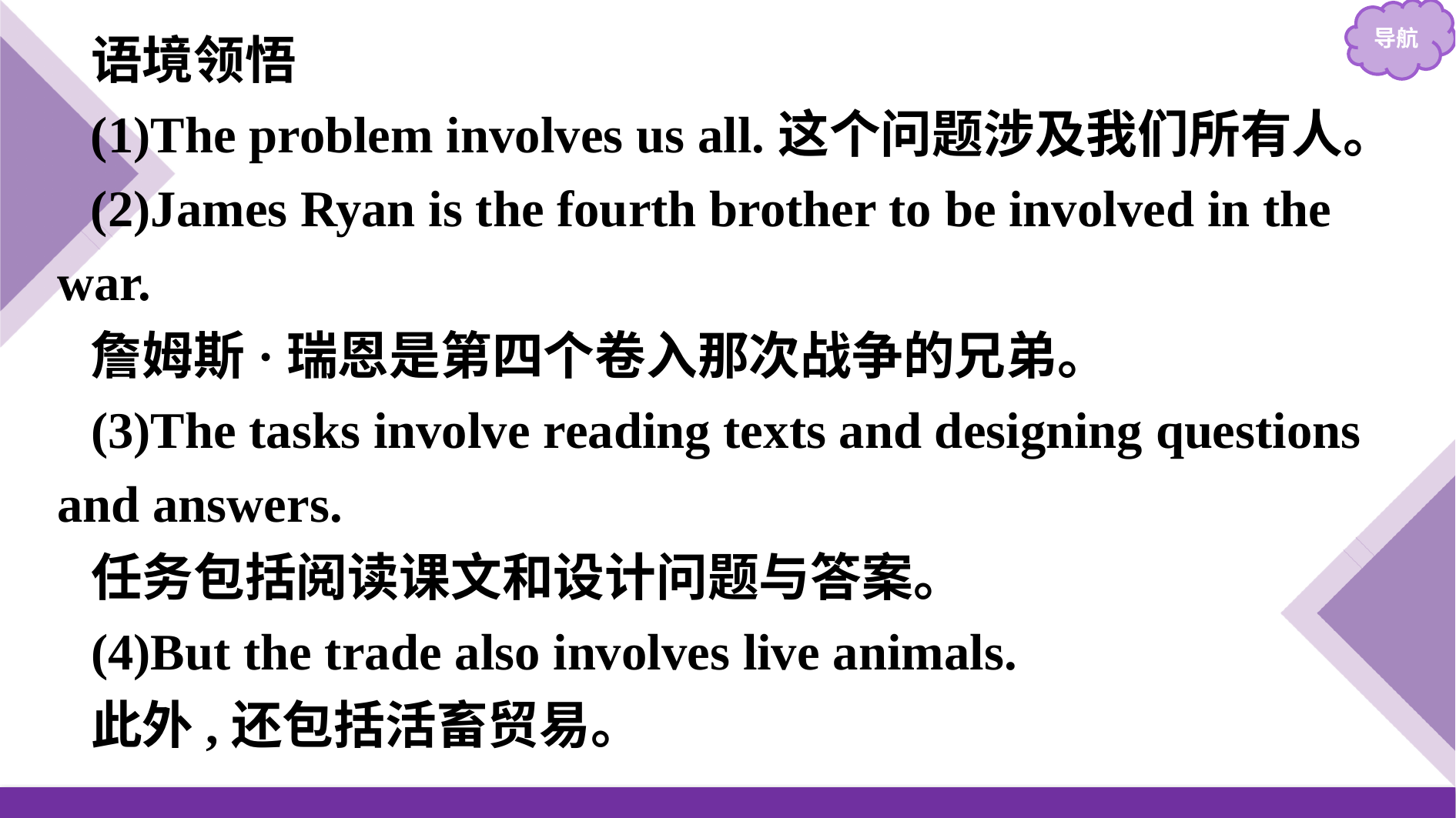

语境领悟
(1)The problem involves us all.这个问题涉及我们所有人。
(2)James Ryan is the fourth brother to be involved in the war.
詹姆斯·瑞恩是第四个卷入那次战争的兄弟。
(3)The tasks involve reading texts and designing questions and answers.
任务包括阅读课文和设计问题与答案。
(4)But the trade also involves live animals.
此外,还包括活畜贸易。